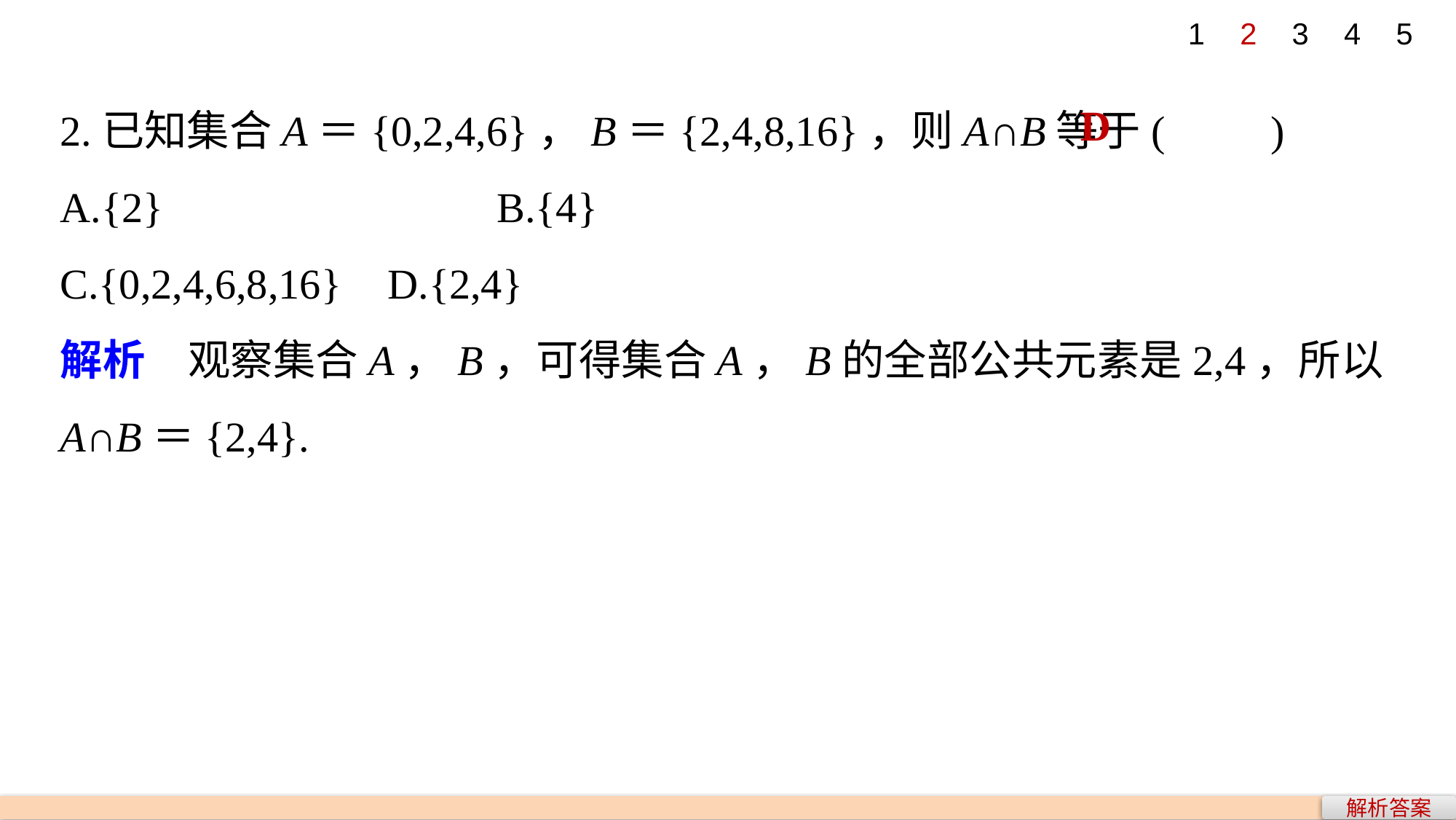

1
2
3
4
5
2.已知集合A＝{0,2,4,6}，B＝{2,4,8,16}，则A∩B等于(　　)
A.{2}  			B.{4}
C.{0,2,4,6,8,16}  	D.{2,4}
解析　观察集合A，B，可得集合A，B的全部公共元素是2,4，所以A∩B＝{2,4}.
D
解析答案